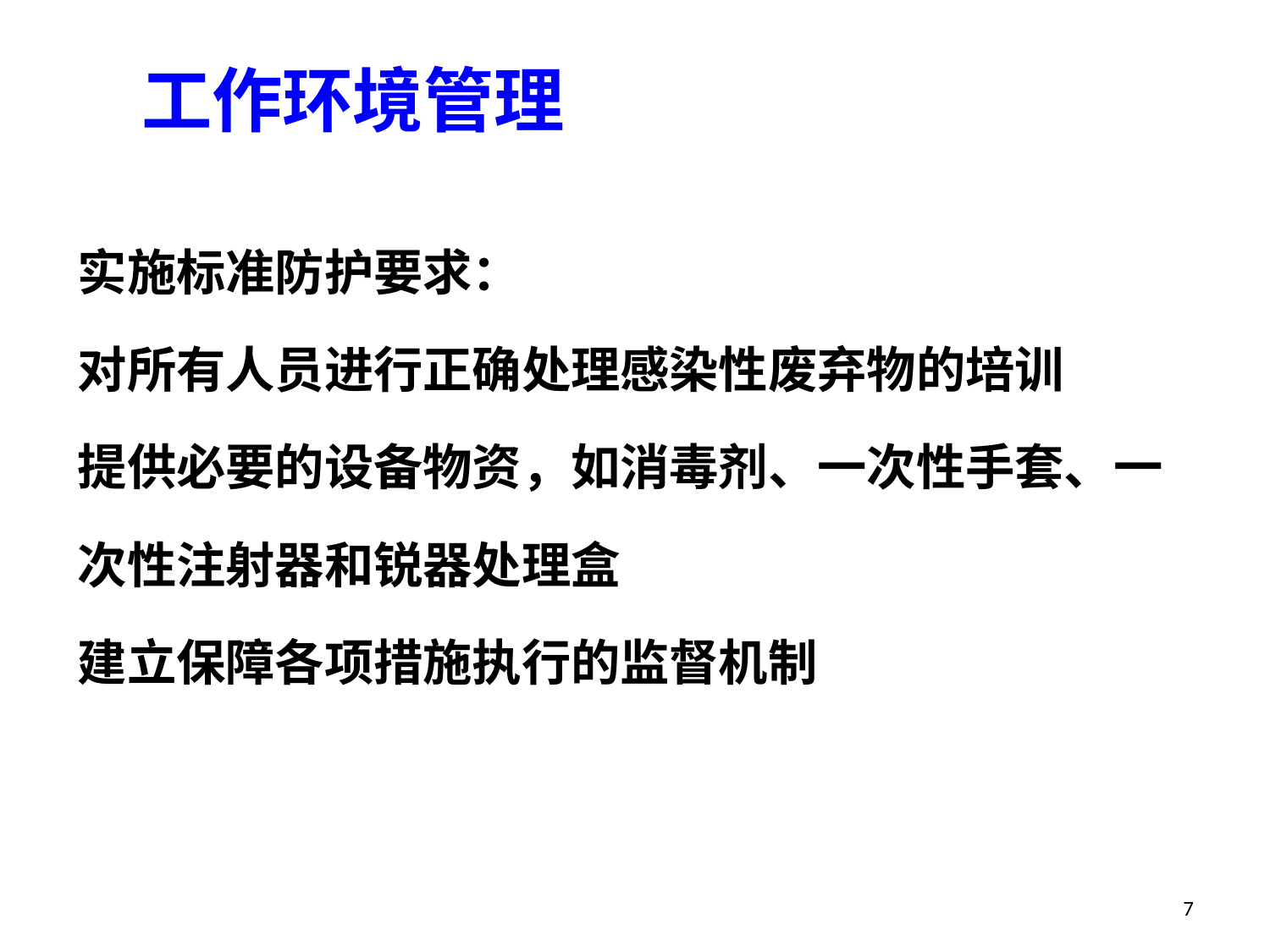

工作环境管理
实施标准防护要求：
对所有人员进行正确处理感染性废弃物的培训
提供必要的设备物资，如消毒剂、一次性手套、一次性注射器和锐器处理盒
建立保障各项措施执行的监督机制

7